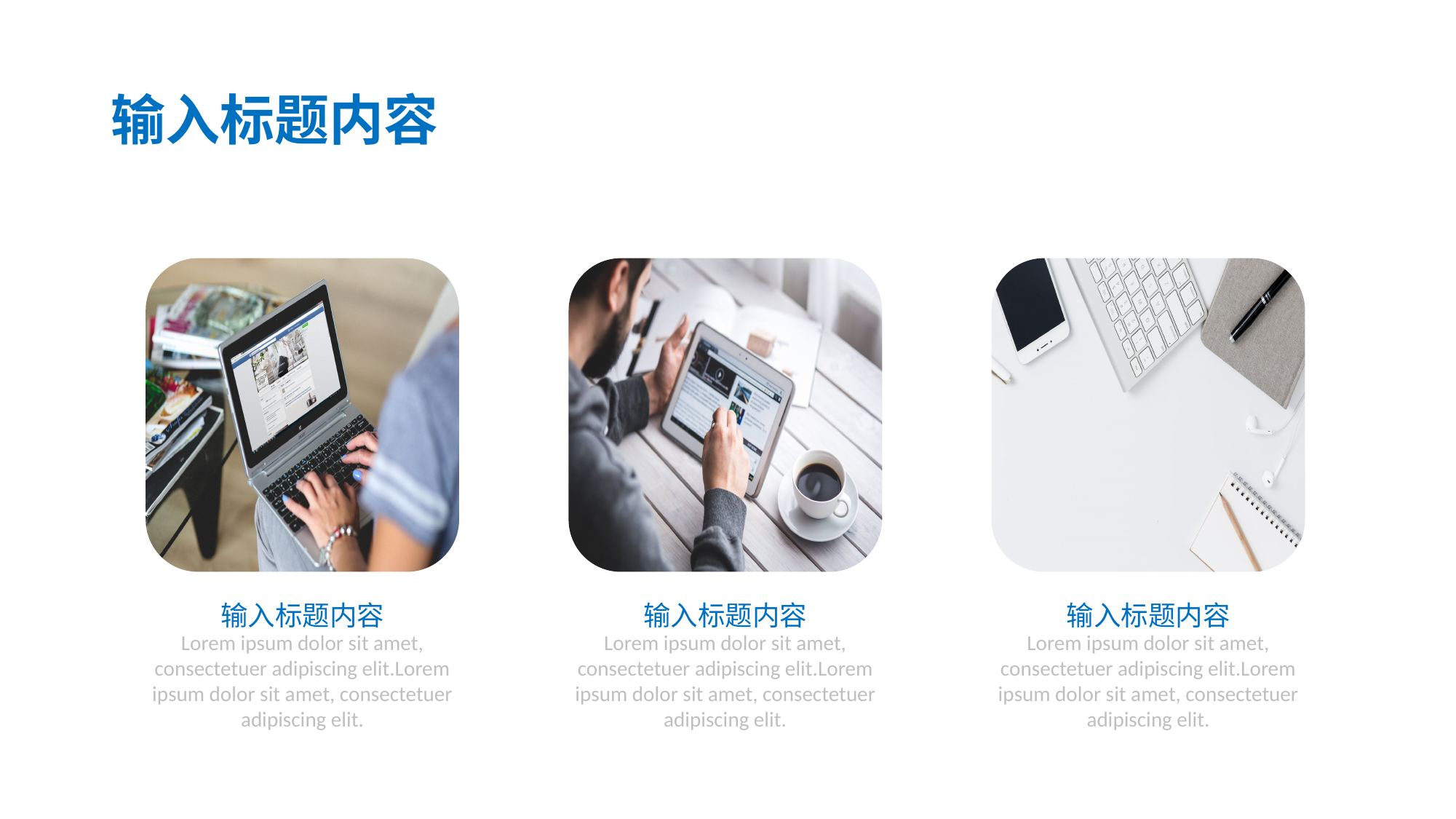

# 输入标题内容

输入标题内容
输入标题内容
输入标题内容
Lorem ipsum dolor sit amet, consectetuer adipiscing elit.Lorem ipsum dolor sit amet, consectetuer adipiscing elit.

Lorem ipsum dolor sit amet, consectetuer adipiscing elit.Lorem ipsum dolor sit amet, consectetuer adipiscing elit.

Lorem ipsum dolor sit amet, consectetuer adipiscing elit.Lorem ipsum dolor sit amet, consectetuer adipiscing elit.